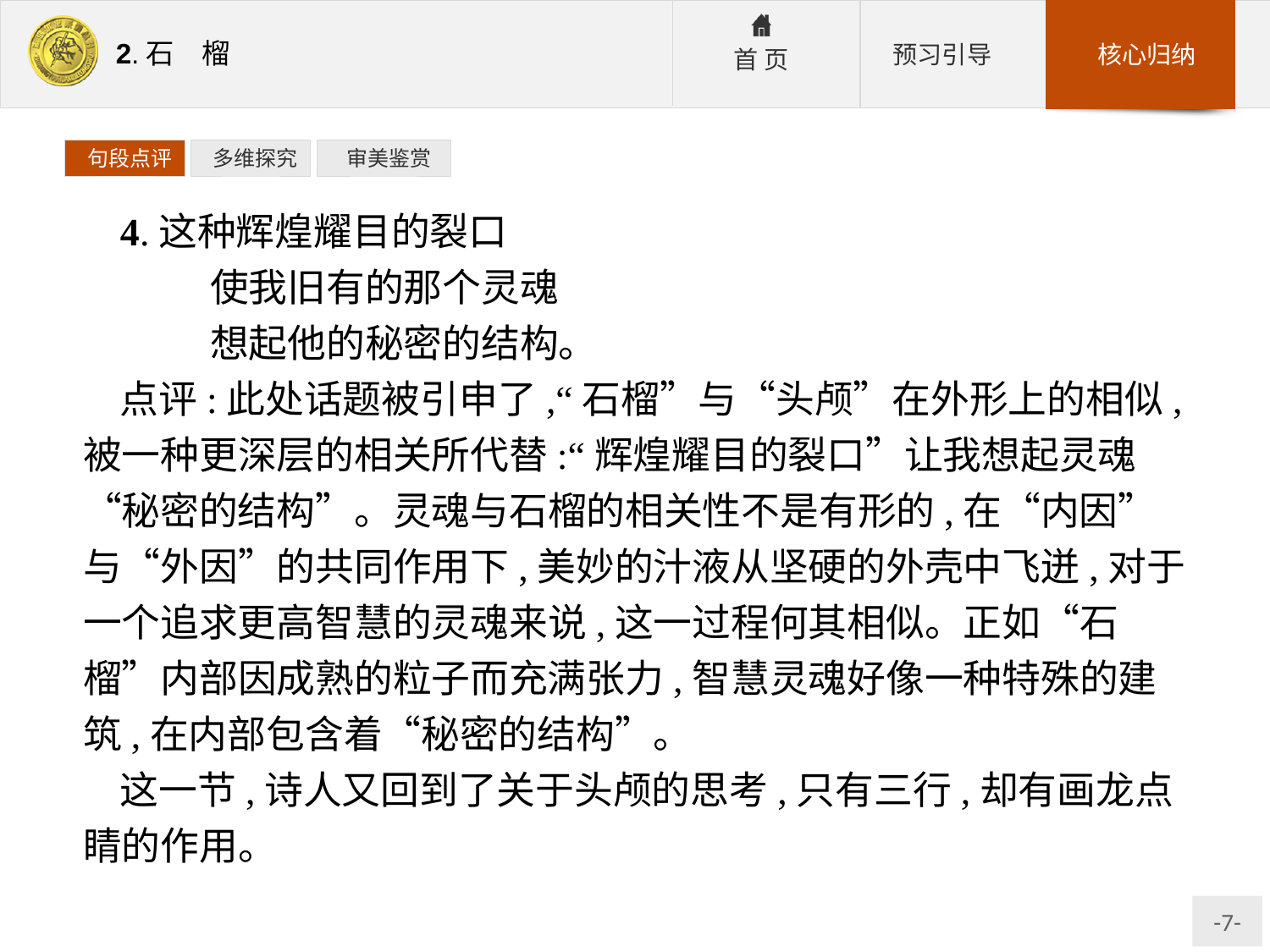

句段点评
 多维探究
 审美鉴赏
4.这种辉煌耀目的裂口
	使我旧有的那个灵魂
	想起他的秘密的结构。
点评:此处话题被引申了,“石榴”与“头颅”在外形上的相似,被一种更深层的相关所代替:“辉煌耀目的裂口”让我想起灵魂“秘密的结构”。灵魂与石榴的相关性不是有形的,在“内因”与“外因”的共同作用下,美妙的汁液从坚硬的外壳中飞迸,对于一个追求更高智慧的灵魂来说,这一过程何其相似。正如“石榴”内部因成熟的粒子而充满张力,智慧灵魂好像一种特殊的建筑,在内部包含着“秘密的结构”。
这一节,诗人又回到了关于头颅的思考,只有三行,却有画龙点睛的作用。